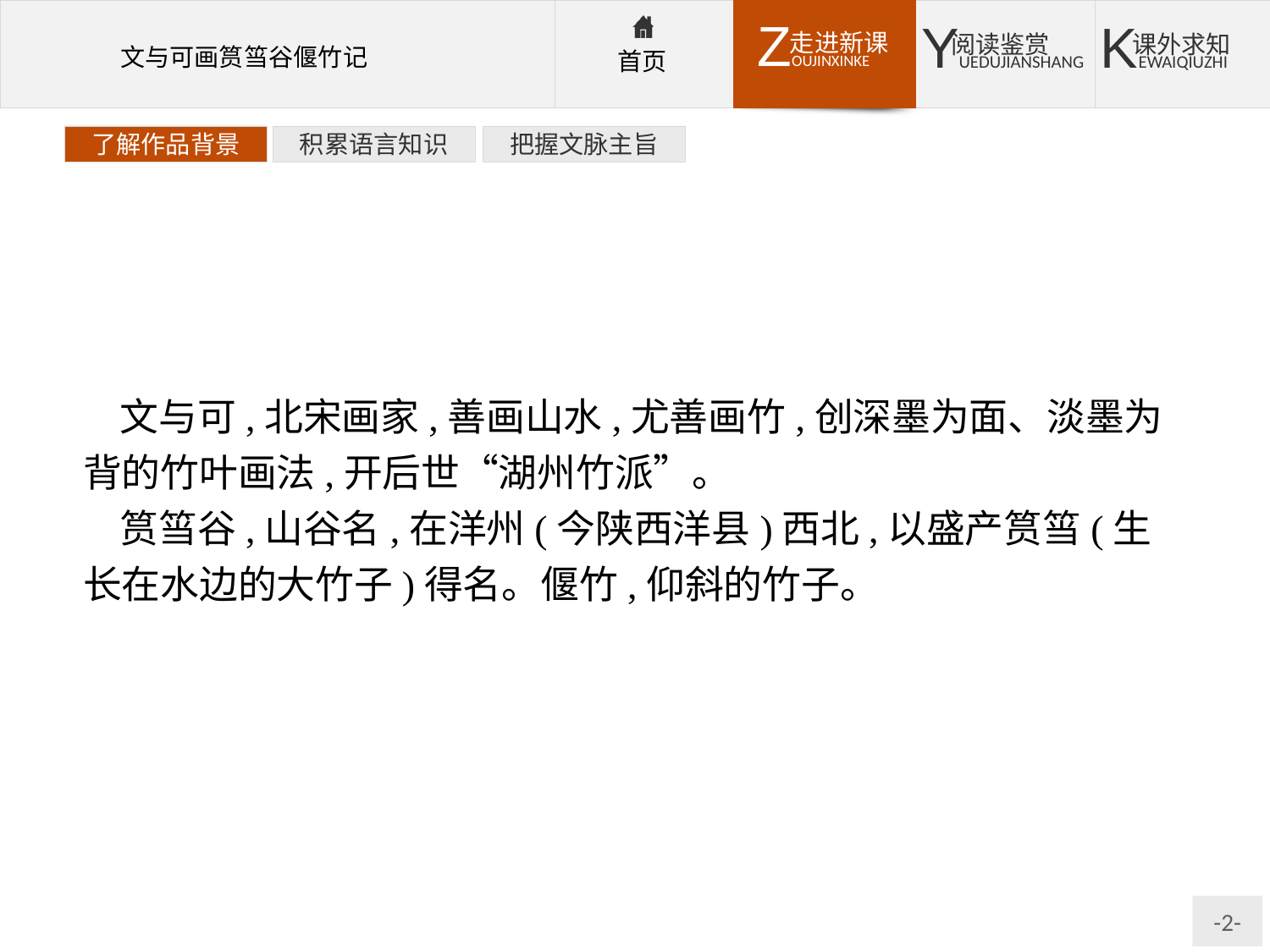

了解作品背景
积累语言知识
把握文脉主旨
文与可,北宋画家,善画山水,尤善画竹,创深墨为面、淡墨为背的竹叶画法,开后世“湖州竹派”。
筼筜谷,山谷名,在洋州(今陕西洋县)西北,以盛产筼筜(生长在水边的大竹子)得名。偃竹,仰斜的竹子。